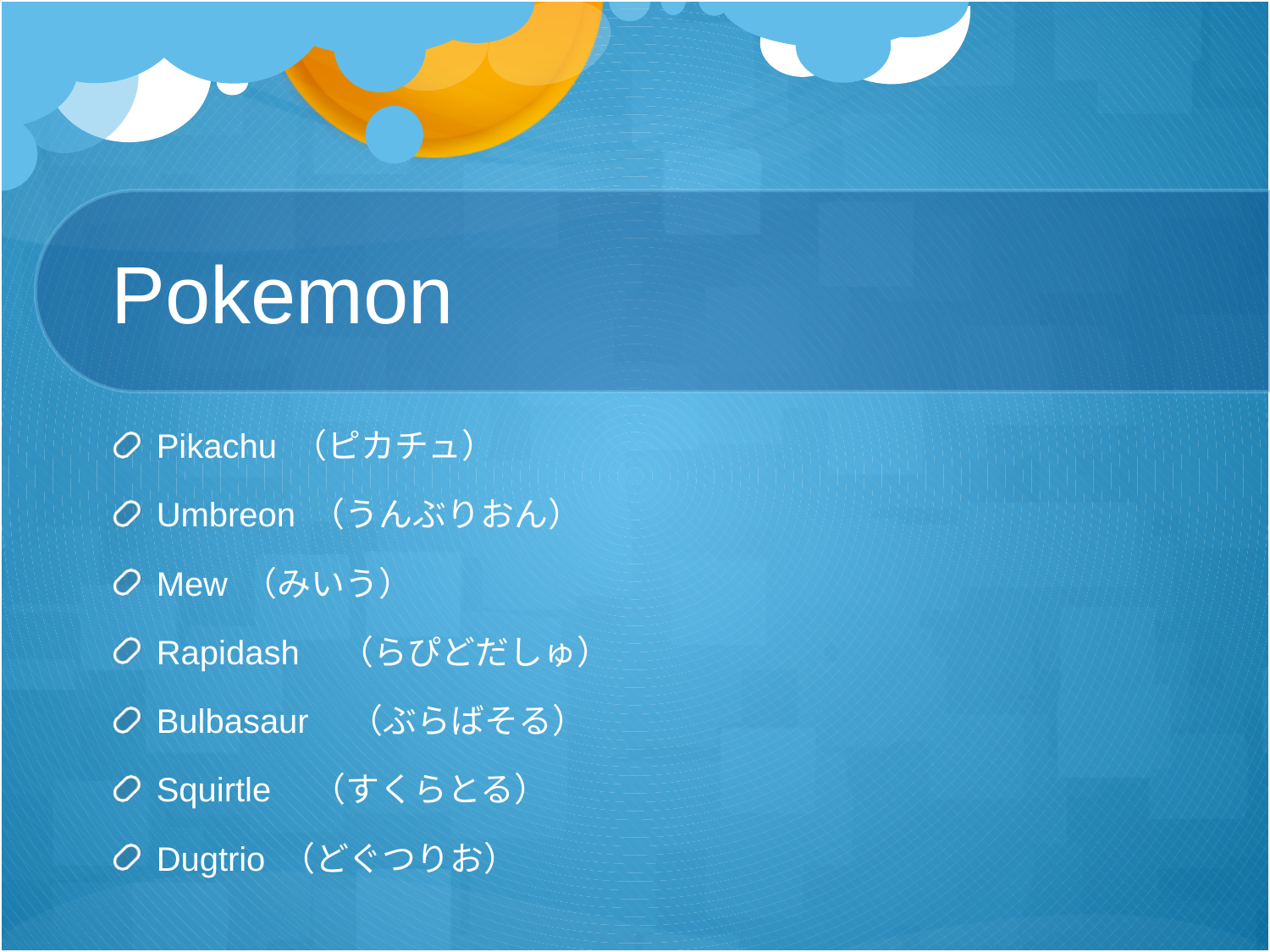

# Pokemon
Pikachu （ピカチュ）
Umbreon （うんぶりおん）
Mew （みいう）
Rapidash　（らぴどだしゅ）
Bulbasaur　（ぶらばそる）
Squirtle　（すくらとる）
Dugtrio （どぐつりお）